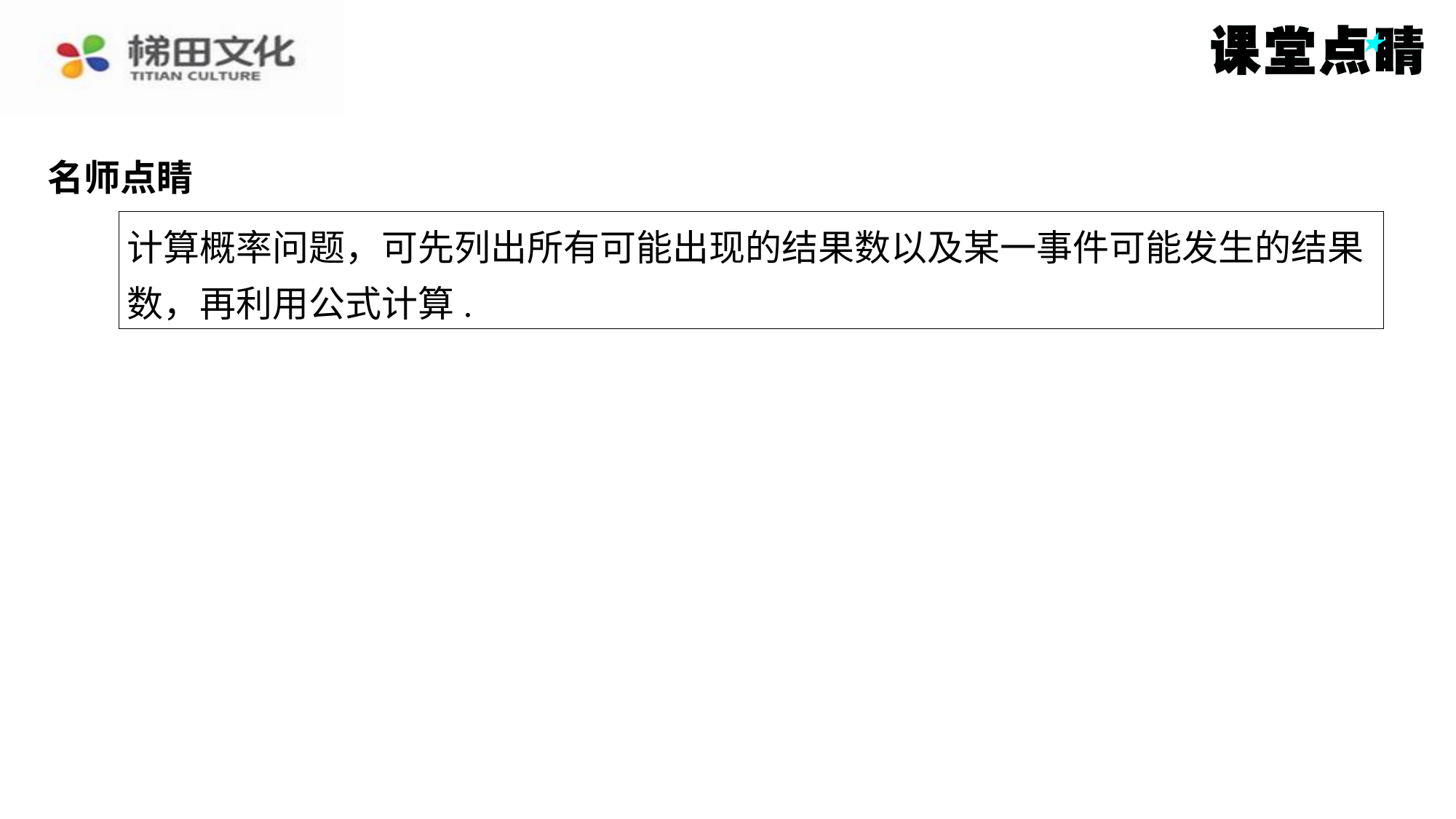

名师点睛
计算概率问题，可先列出所有可能出现的结果数以及某一事件可能发生的结果
数，再利用公式计算.